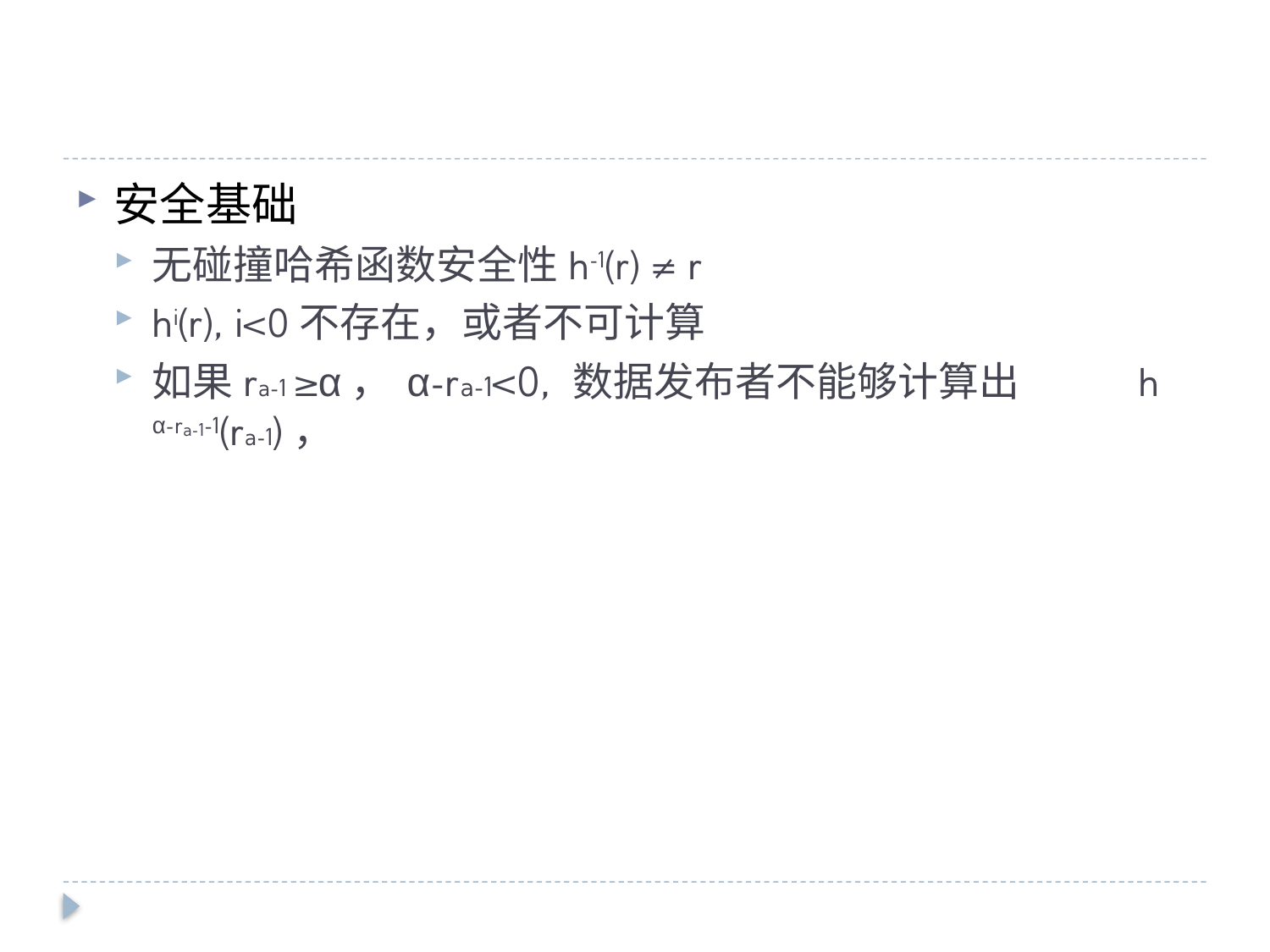

#
安全基础
无碰撞哈希函数安全性h-1(r) ≠ r
hi(r), i<0不存在，或者不可计算
如果ra−1 ≥α， α−ra−1<0, 数据发布者不能够计算出            h α−ra−1−1(ra−1)，